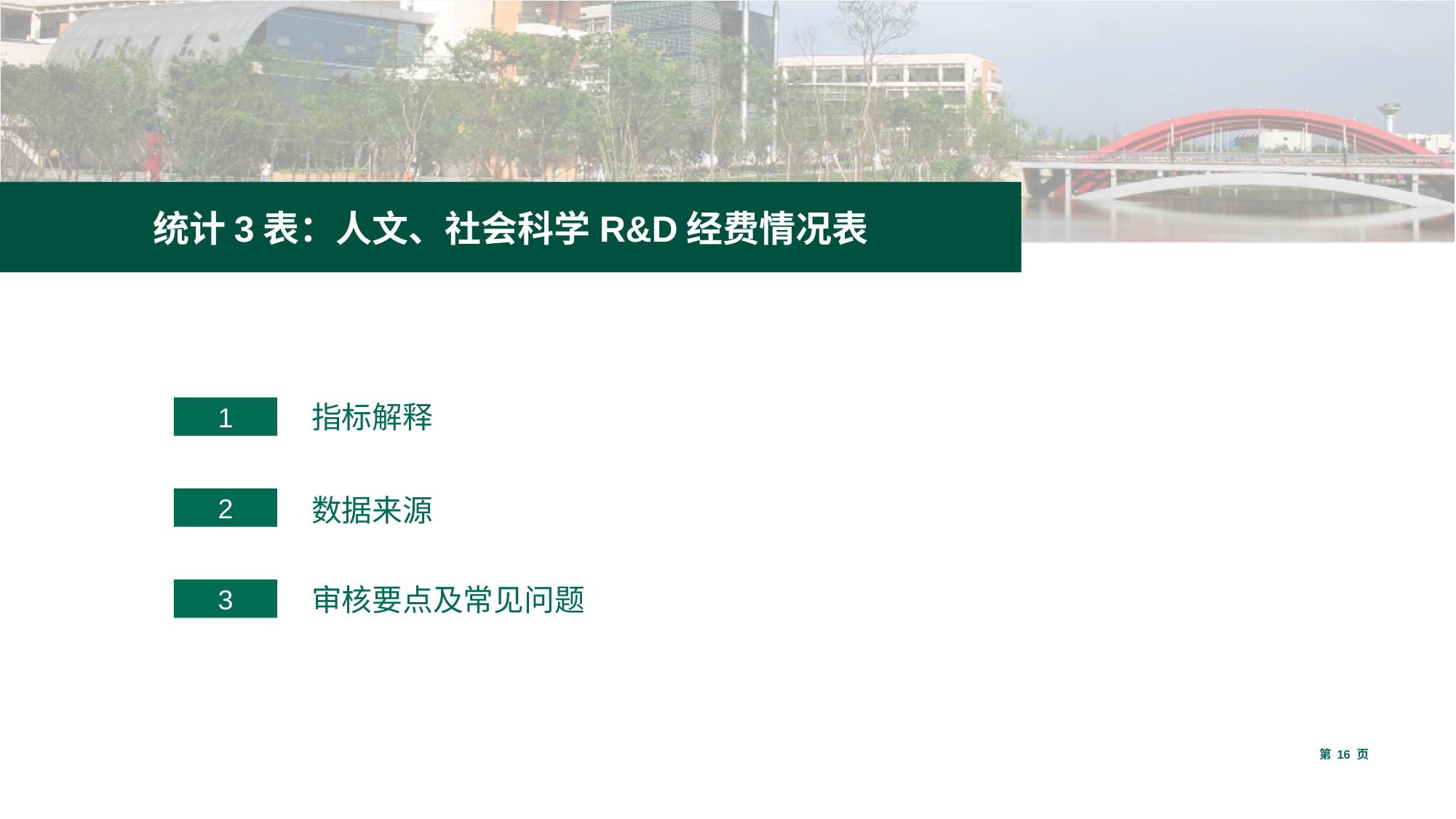

统计3表：人文、社会科学R&D经费情况表

1
指标解释
2
数据来源
3
审核要点及常见问题

第 16 页